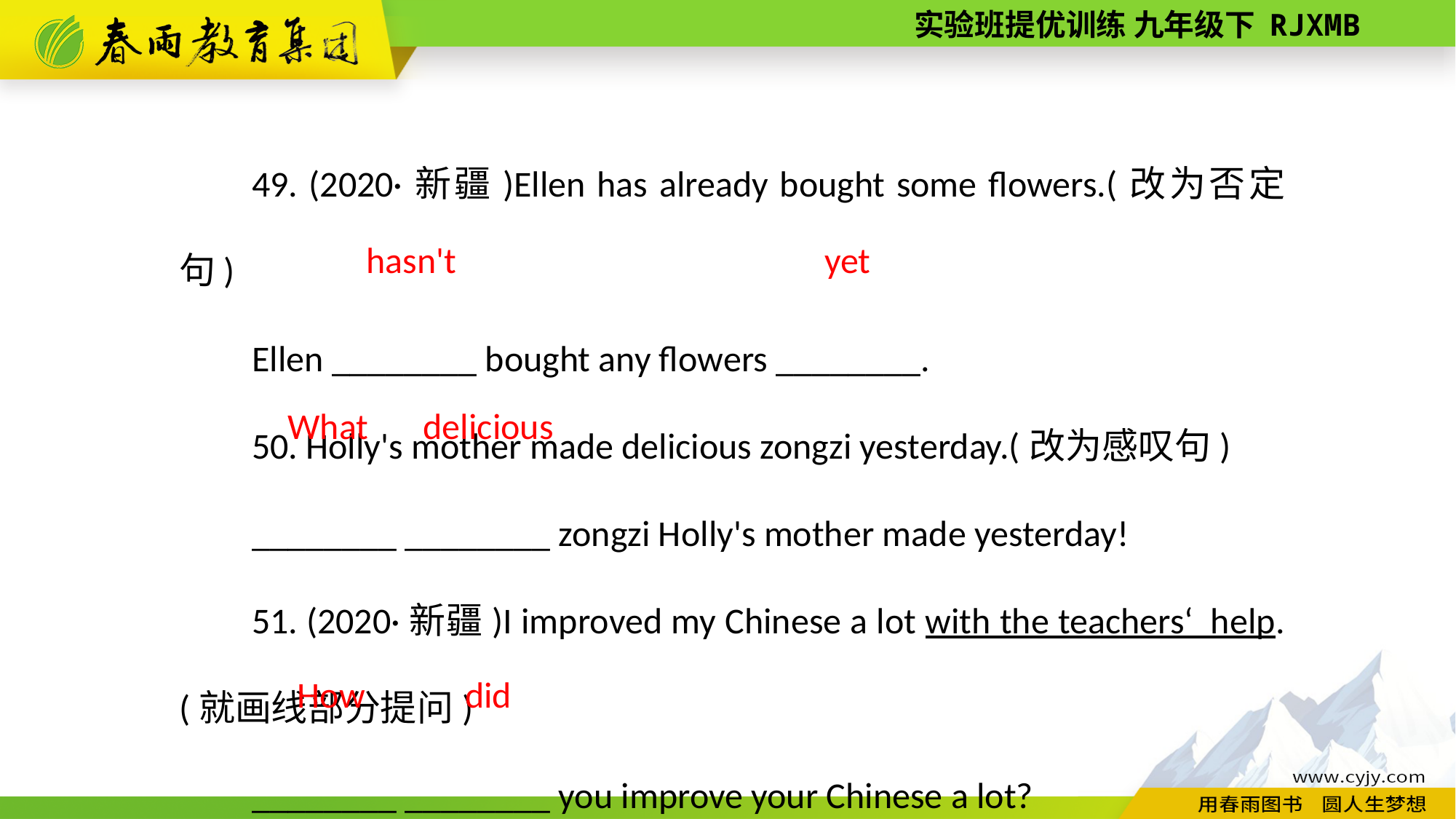

49. (2020·新疆)Ellen has already bought some flowers.(改为否定句)
Ellen ________ bought any flowers ________.
50. Holly's mother made delicious zongzi yesterday.(改为感叹句)
________ ________ zongzi Holly's mother made yesterday!
51. (2020·新疆)I improved my Chinese a lot with the teachers‘  help.(就画线部分提问)
________ ________ you improve your Chinese a lot?
hasn't
yet
What
delicious
did
How